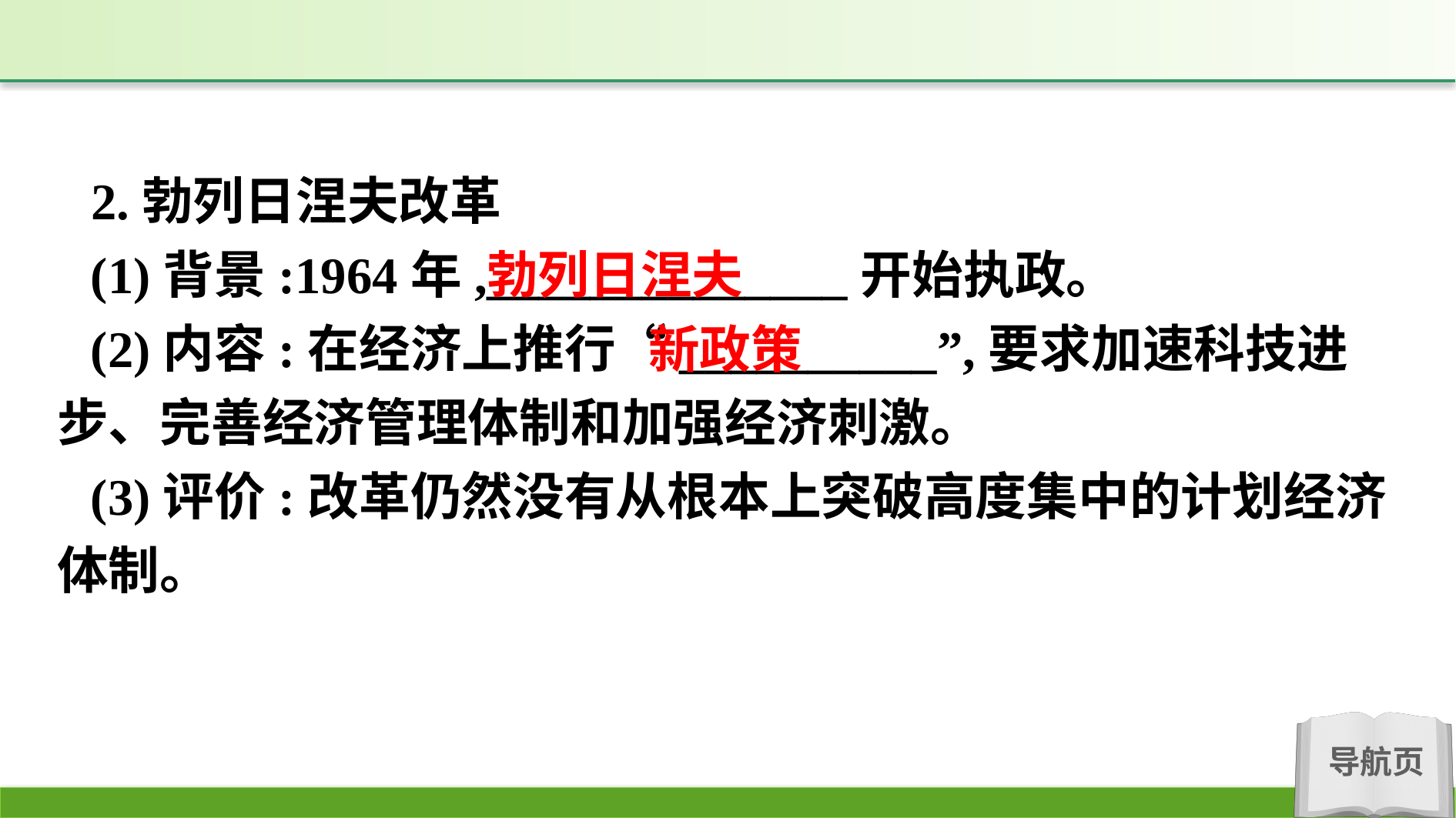

2.勃列日涅夫改革
(1)背景:1964年,______________开始执政。
(2)内容:在经济上推行“__________”,要求加速科技进步、完善经济管理体制和加强经济刺激。
(3)评价:改革仍然没有从根本上突破高度集中的计划经济体制。
勃列日涅夫
新政策